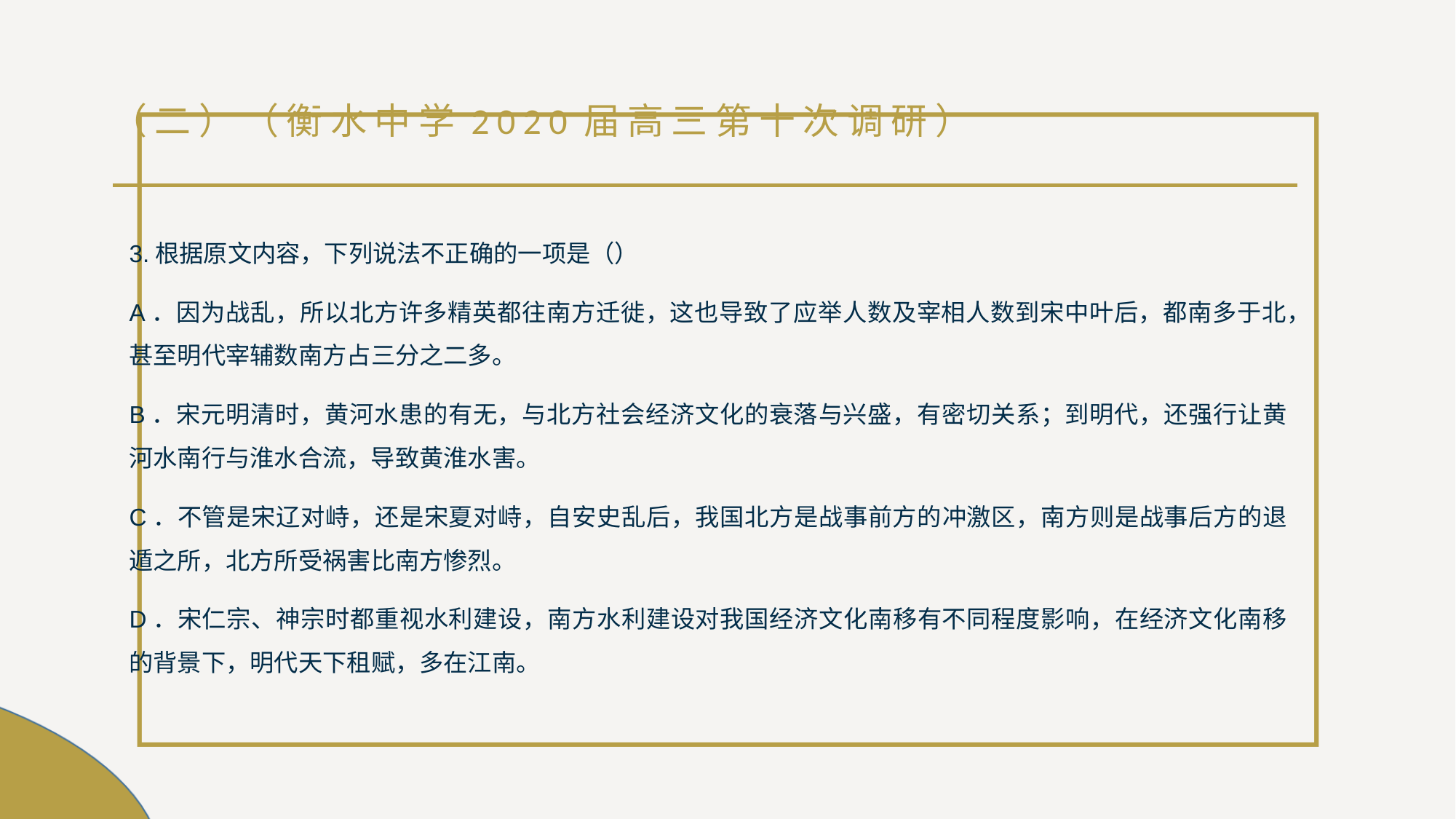

# （二）（衡水中学2020届高三第十次调研）
3.根据原文内容，下列说法不正确的一项是（）
A．因为战乱，所以北方许多精英都往南方迁徙，这也导致了应举人数及宰相人数到宋中叶后，都南多于北，甚至明代宰辅数南方占三分之二多。
B．宋元明清时，黄河水患的有无，与北方社会经济文化的衰落与兴盛，有密切关系；到明代，还强行让黄河水南行与淮水合流，导致黄淮水害。
C．不管是宋辽对峙，还是宋夏对峙，自安史乱后，我国北方是战事前方的冲激区，南方则是战事后方的退遁之所，北方所受祸害比南方惨烈。
D．宋仁宗、神宗时都重视水利建设，南方水利建设对我国经济文化南移有不同程度影响，在经济文化南移的背景下，明代天下租赋，多在江南。